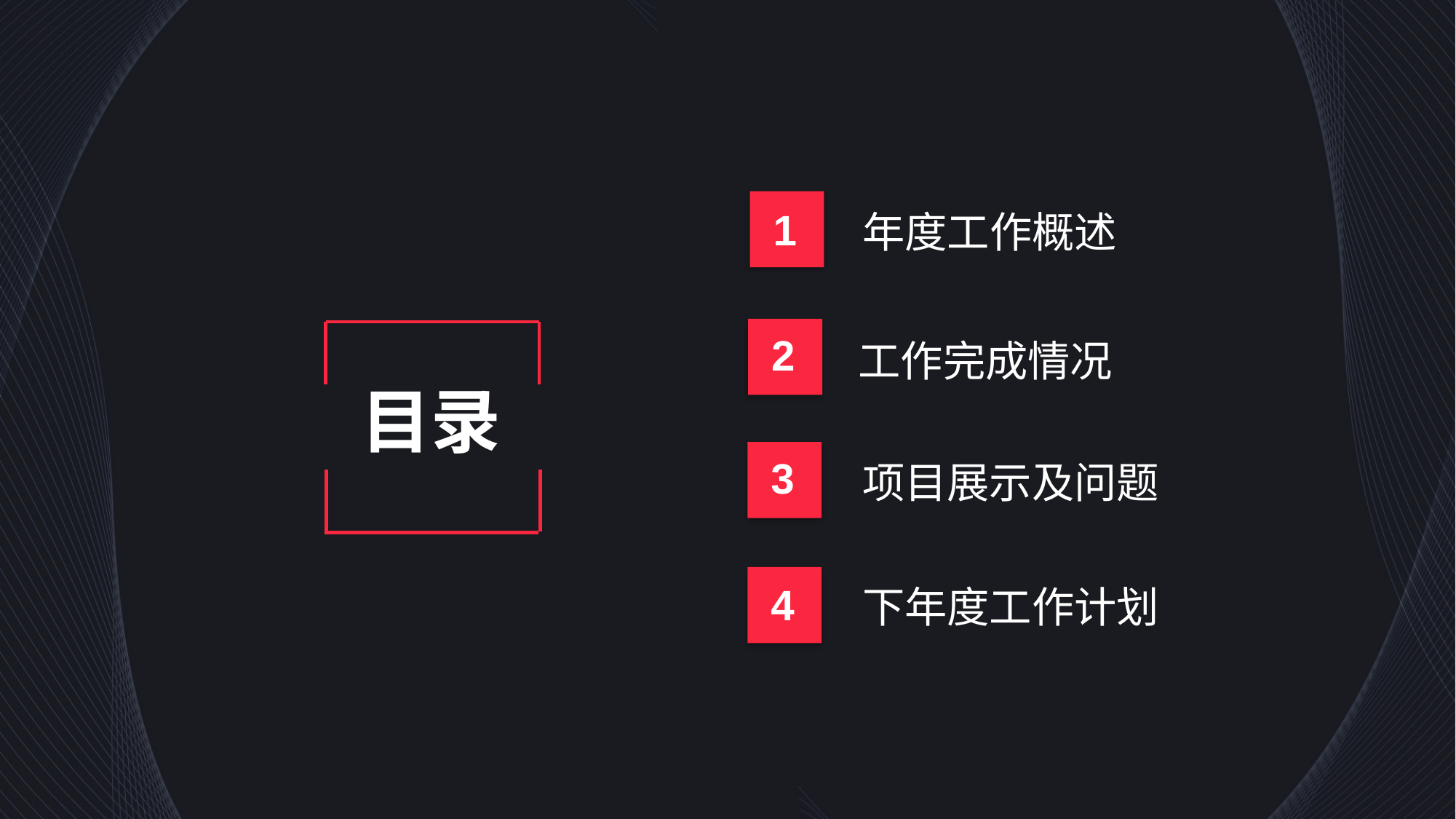

1
年度工作概述

2
工作完成情况
目录

3
项目展示及问题

4
下年度工作计划